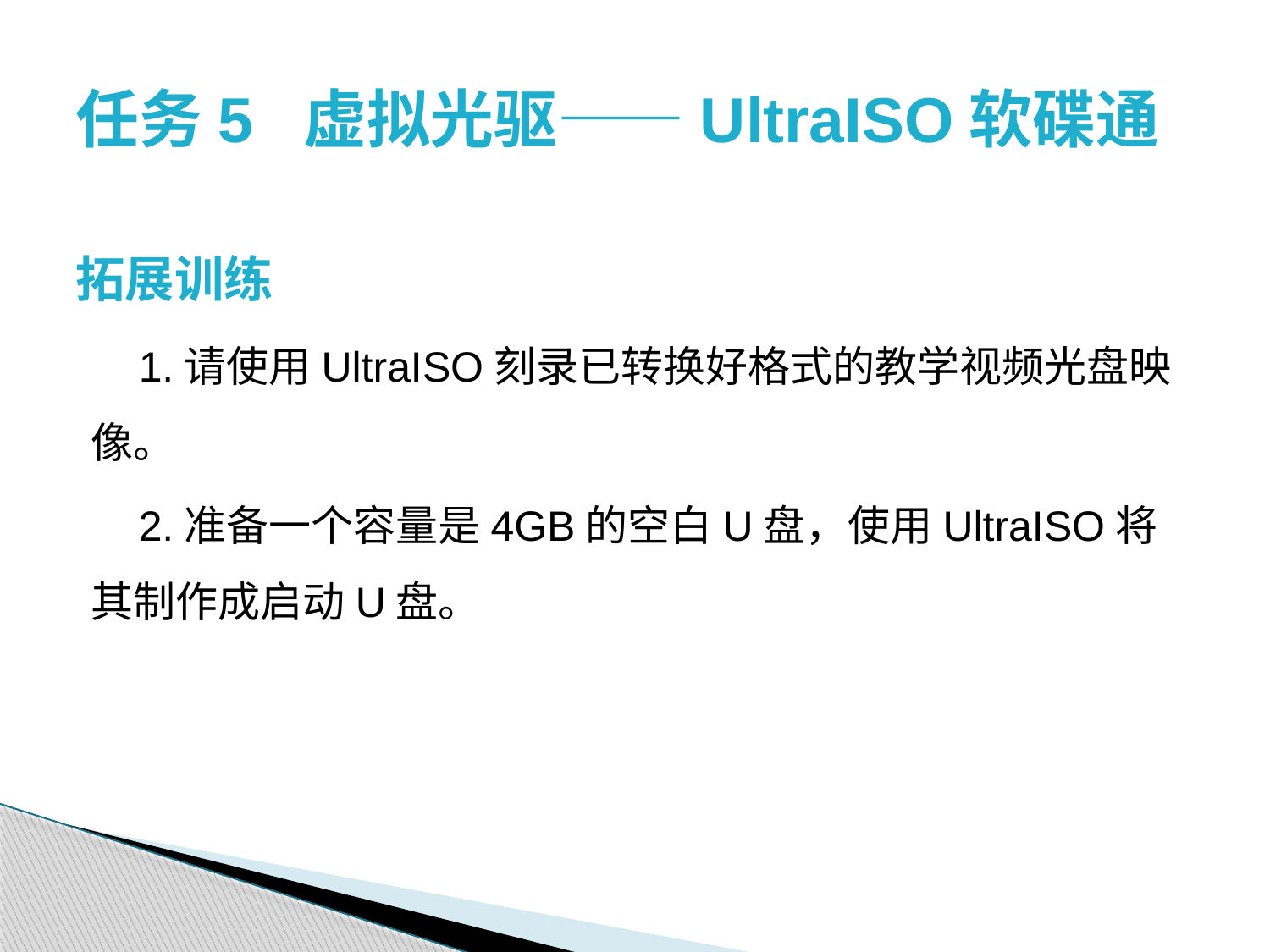

# 任务5  虚拟光驱——UltraISO软碟通
拓展训练
    1.请使用UltraISO刻录已转换好格式的教学视频光盘映像。
    2.准备一个容量是4GB的空白U盘，使用UltraISO将其制作成启动U盘。